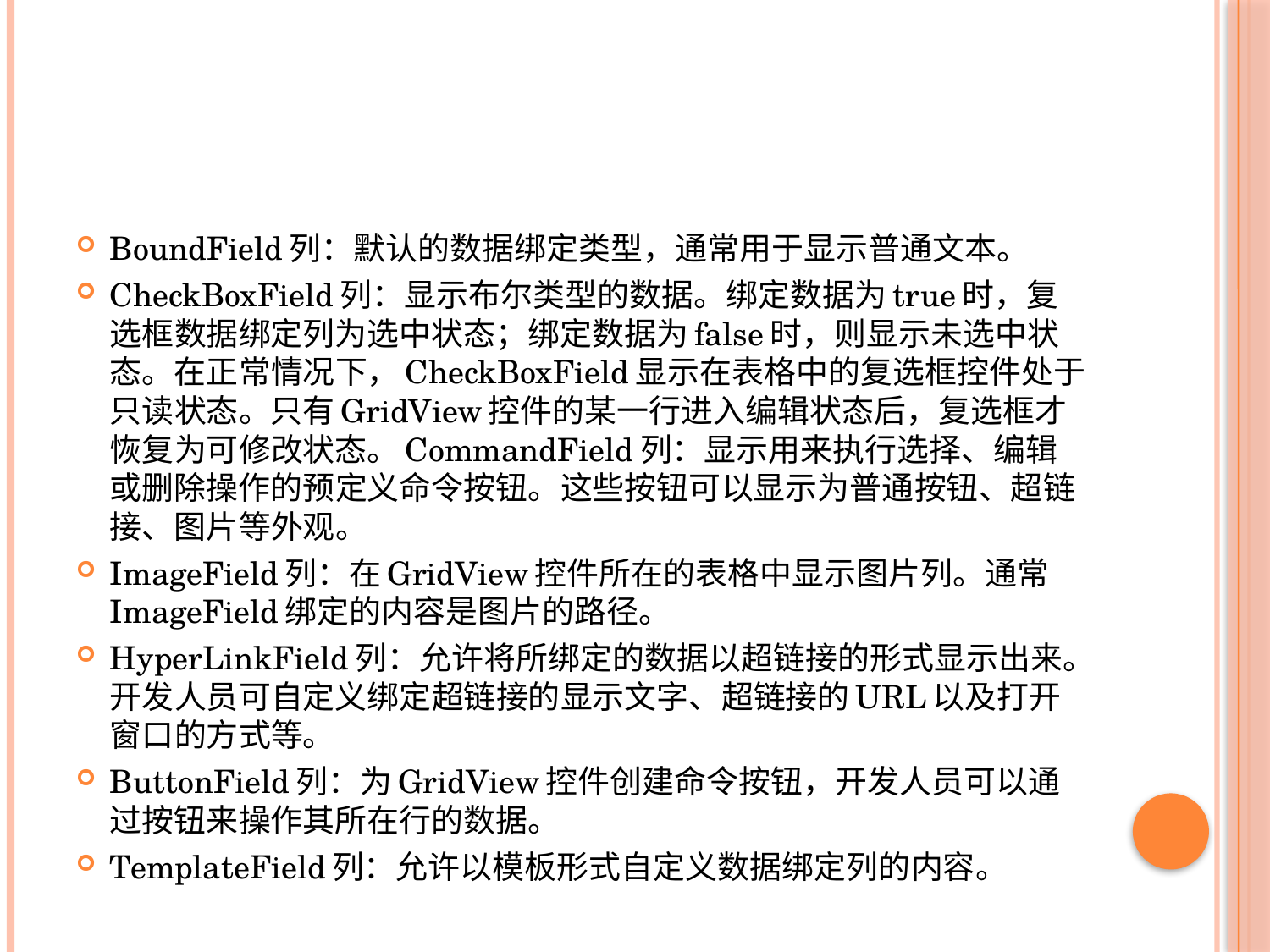

#
BoundField列：默认的数据绑定类型，通常用于显示普通文本。
CheckBoxField列：显示布尔类型的数据。绑定数据为true时，复选框数据绑定列为选中状态；绑定数据为false时，则显示未选中状态。在正常情况下，CheckBoxField显示在表格中的复选框控件处于只读状态。只有GridView控件的某一行进入编辑状态后，复选框才恢复为可修改状态。CommandField列：显示用来执行选择、编辑或删除操作的预定义命令按钮。这些按钮可以显示为普通按钮、超链接、图片等外观。
ImageField列：在GridView控件所在的表格中显示图片列。通常ImageField绑定的内容是图片的路径。
HyperLinkField列：允许将所绑定的数据以超链接的形式显示出来。开发人员可自定义绑定超链接的显示文字、超链接的URL以及打开窗口的方式等。
ButtonField列：为GridView控件创建命令按钮，开发人员可以通过按钮来操作其所在行的数据。
TemplateField列：允许以模板形式自定义数据绑定列的内容。